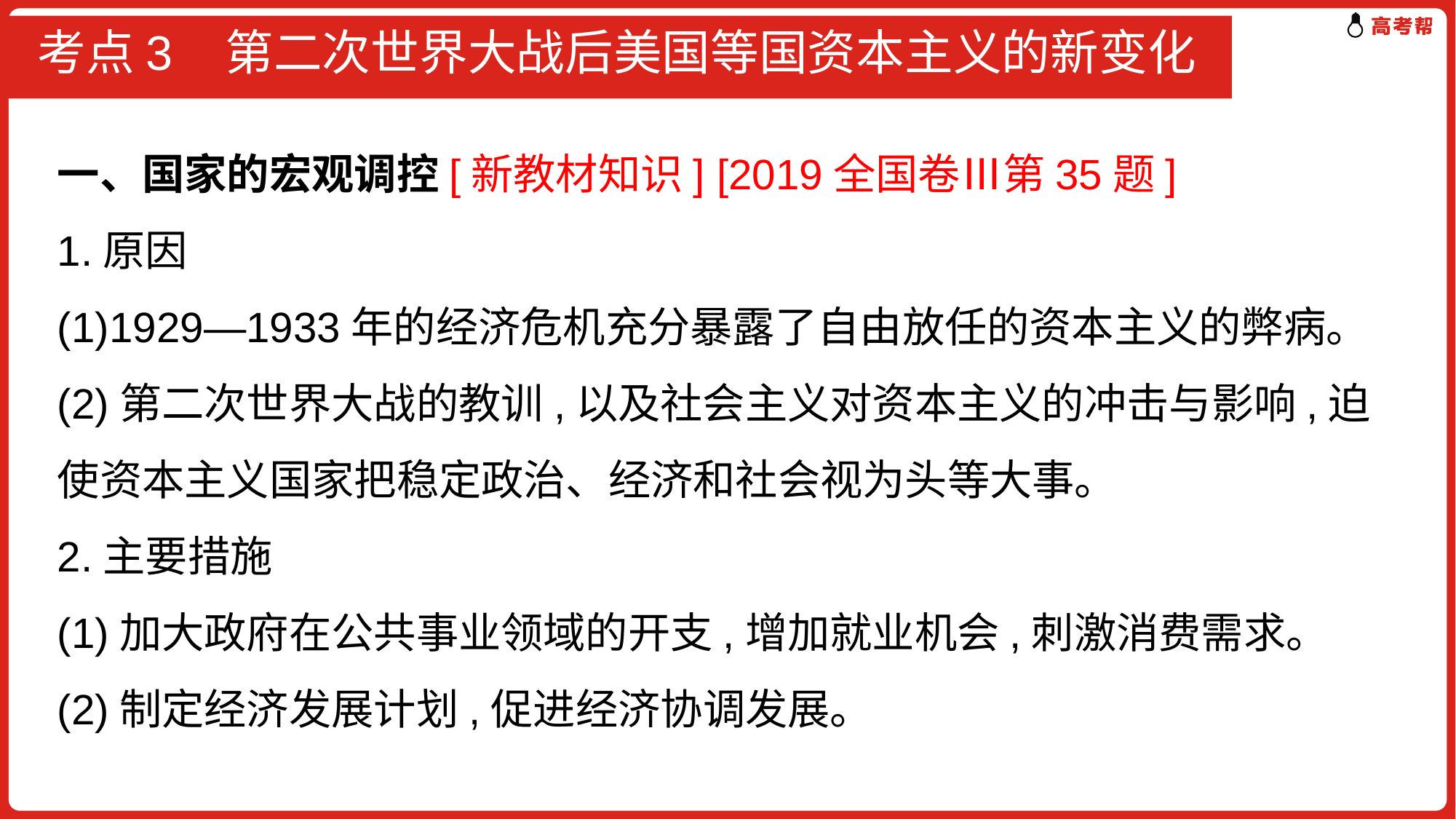

# 考点3   第二次世界大战后美国等国资本主义的新变化
一、国家的宏观调控[新教材知识] [2019全国卷Ⅲ第35题]
1.原因
(1)1929—1933年的经济危机充分暴露了自由放任的资本主义的弊病。
(2)第二次世界大战的教训,以及社会主义对资本主义的冲击与影响,迫使资本主义国家把稳定政治、经济和社会视为头等大事。
2.主要措施
(1)加大政府在公共事业领域的开支,增加就业机会,刺激消费需求。
(2)制定经济发展计划,促进经济协调发展。